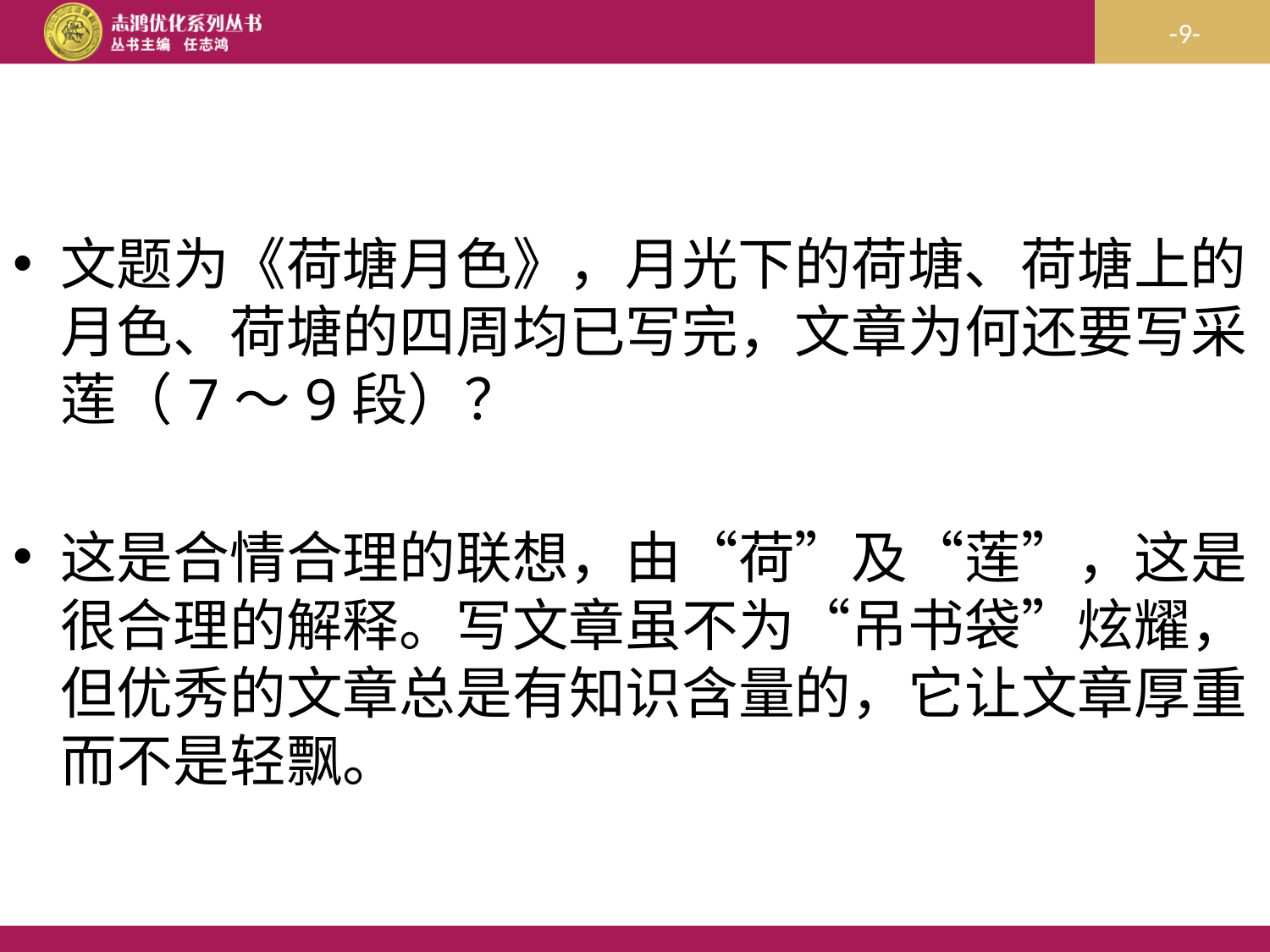

文题为《荷塘月色》，月光下的荷塘、荷塘上的月色、荷塘的四周均已写完，文章为何还要写采莲（7～9段）？

这是合情合理的联想，由“荷”及“莲”，这是很合理的解释。写文章虽不为“吊书袋”炫耀，但优秀的文章总是有知识含量的，它让文章厚重而不是轻飘。